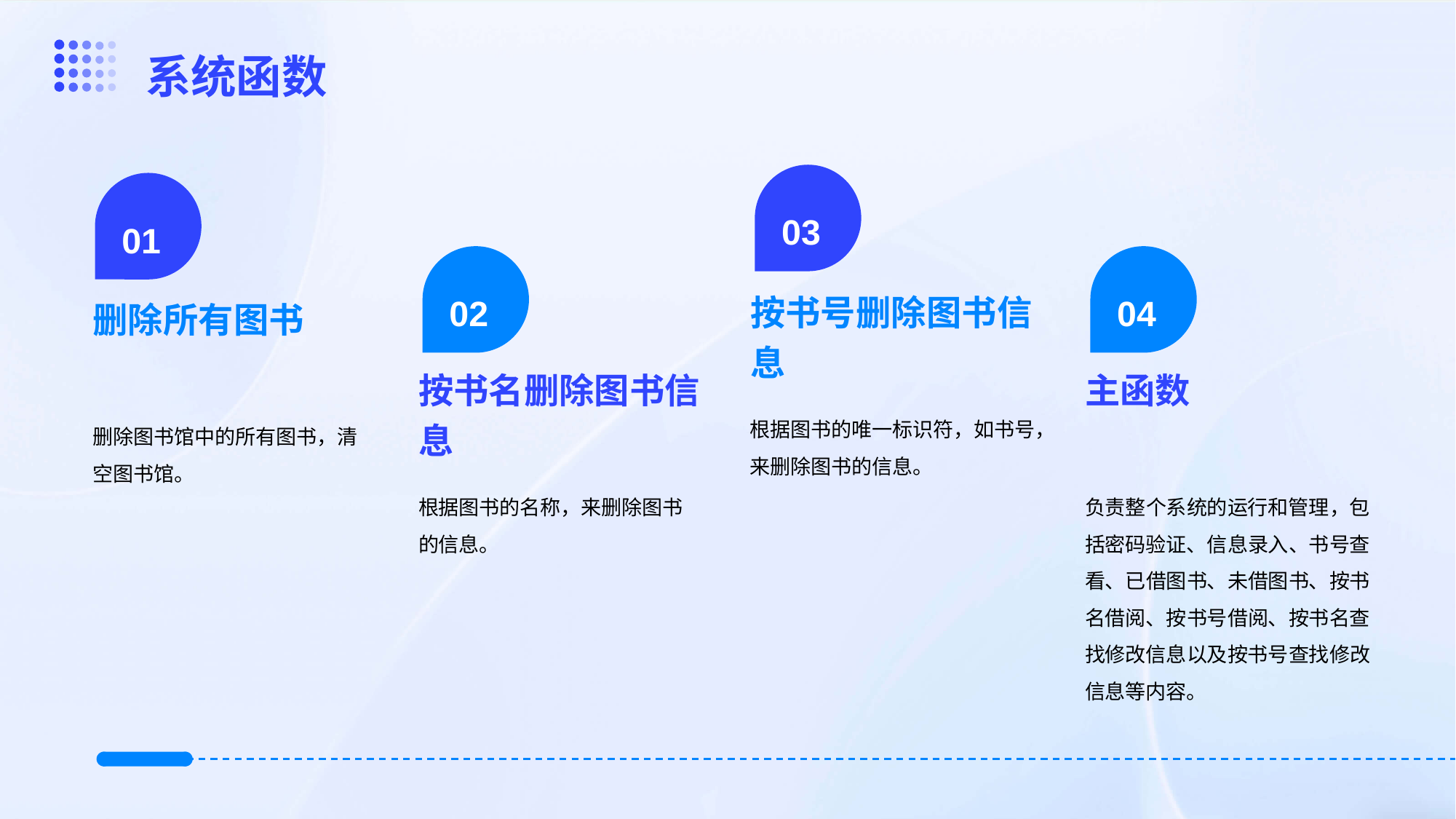

系统函数

03
01

02
04
按书号删除图书信息
删除所有图书
按书名删除图书信息
主函数
根据图书的唯一标识符，如书号，来删除图书的信息。
删除图书馆中的所有图书，清空图书馆。
根据图书的名称，来删除图书的信息。
负责整个系统的运行和管理，包括密码验证、信息录入、书号查看、已借图书、未借图书、按书名借阅、按书号借阅、按书名查找修改信息以及按书号查找修改信息等内容。